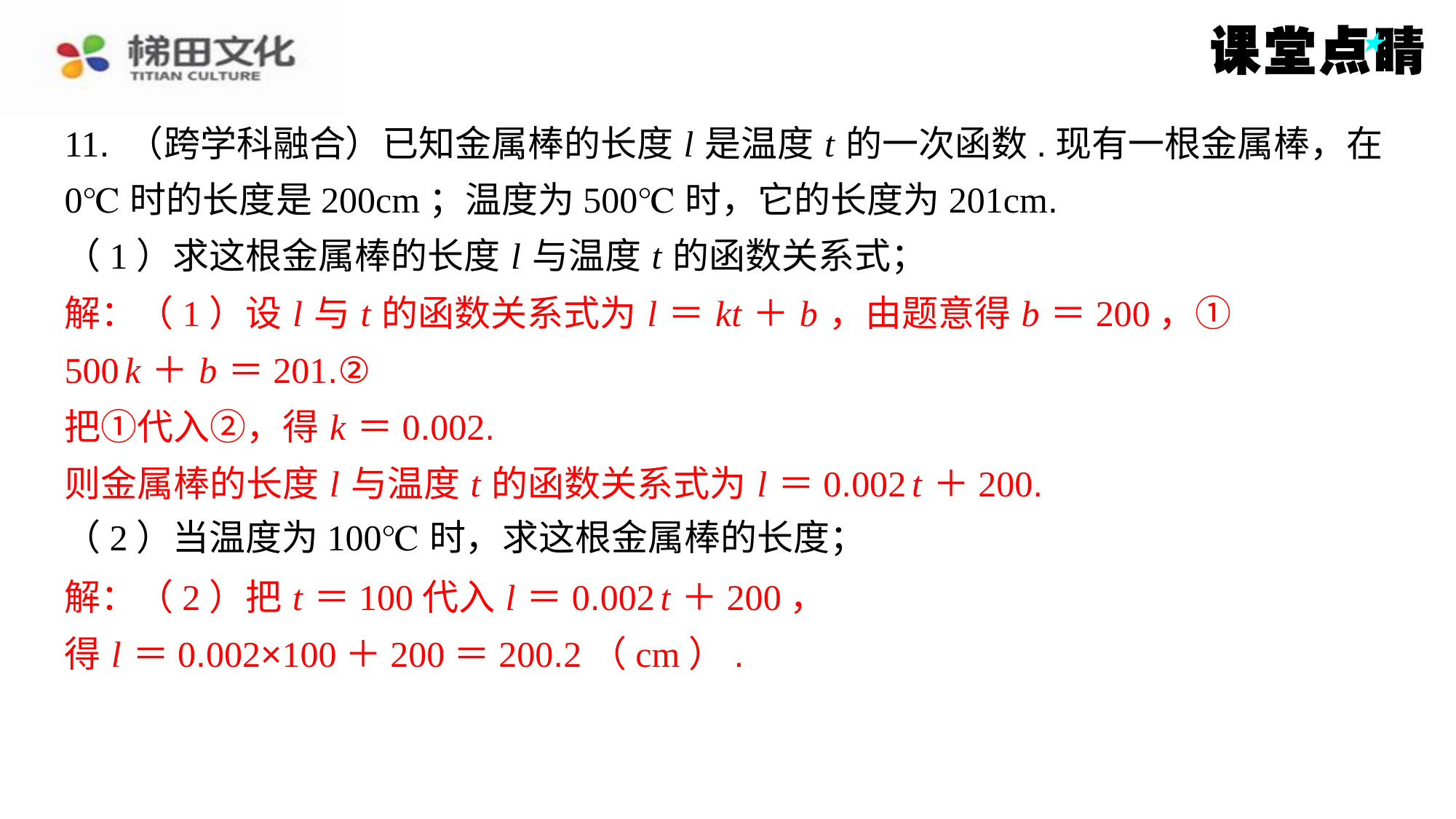

11. （跨学科融合）已知金属棒的长度 l 是温度 t 的一次函数.现有一根金属棒，在
0℃时的长度是200cm；温度为500℃时，它的长度为201cm.
（1）求这根金属棒的长度 l 与温度 t 的函数关系式；
解：（1）设 l 与 t 的函数关系式为 l ＝ kt ＋ b ，由题意得 b ＝200，①
500 k ＋ b ＝201.②
把①代入②，得 k ＝0.002.
则金属棒的长度 l 与温度 t 的函数关系式为 l ＝0.002 t ＋200.
（2）当温度为100℃时，求这根金属棒的长度；
解：（2）把 t ＝100代入 l ＝0.002 t ＋200，
得 l ＝0.002×100＋200＝200.2（cm）.
解：（1）设 l 与 t 的函数关系式为 l ＝ kt ＋ b ，由题意得 b ＝200，①
500 k ＋ b ＝201.②
把①代入②，得 k ＝0.002.
则金属棒的长度 l 与温度 t 的函数关系式为 l ＝0.002 t ＋200.
解：（2）把 t ＝100代入 l ＝0.002 t ＋200，
得 l ＝0.002×100＋200＝200.2（cm）.